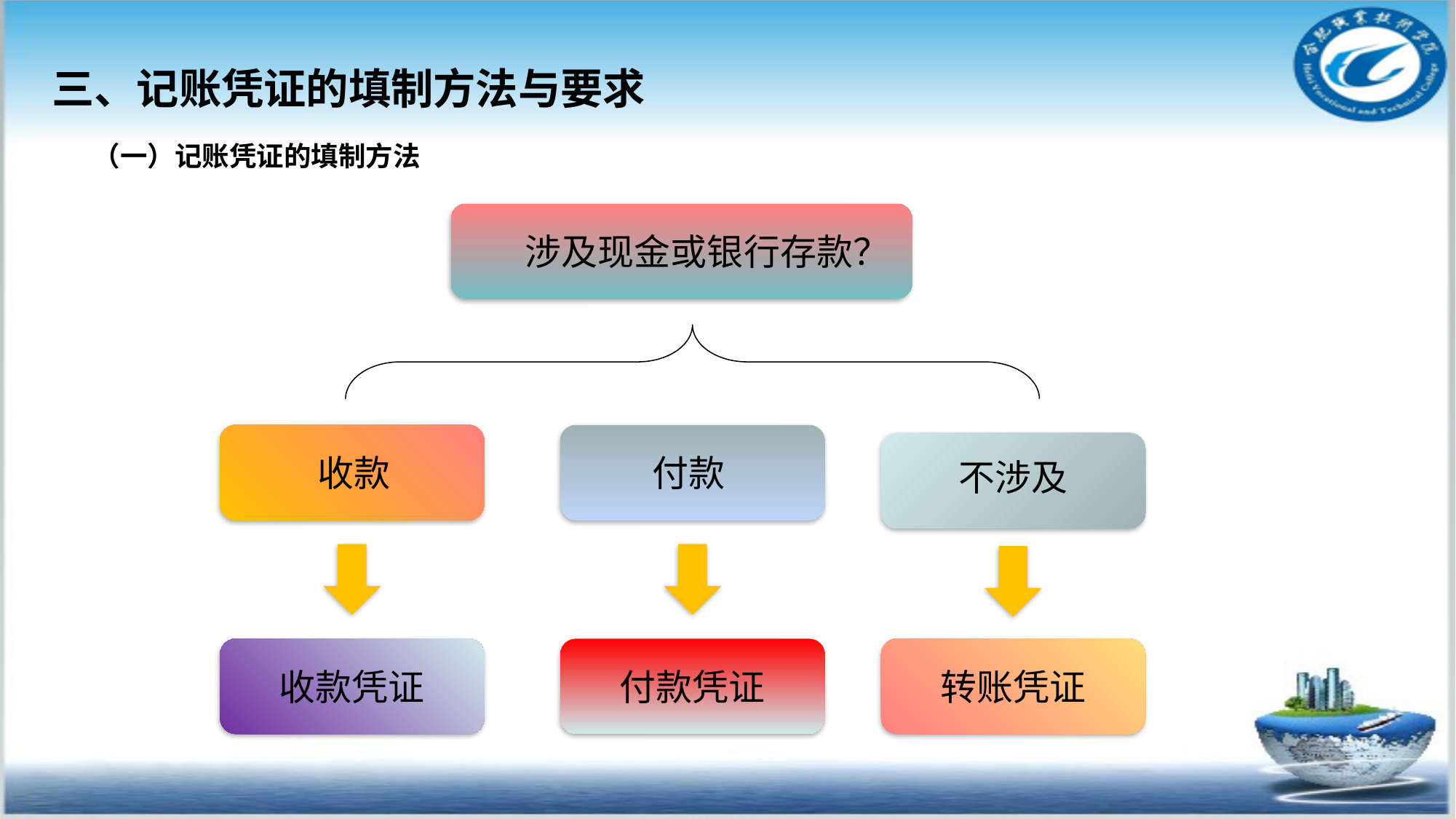

三、记账凭证的填制方法与要求
（一）记账凭证的填制方法

涉及现金或银行存款？

收款
付款
不涉及

收款凭证
付款凭证
转账凭证